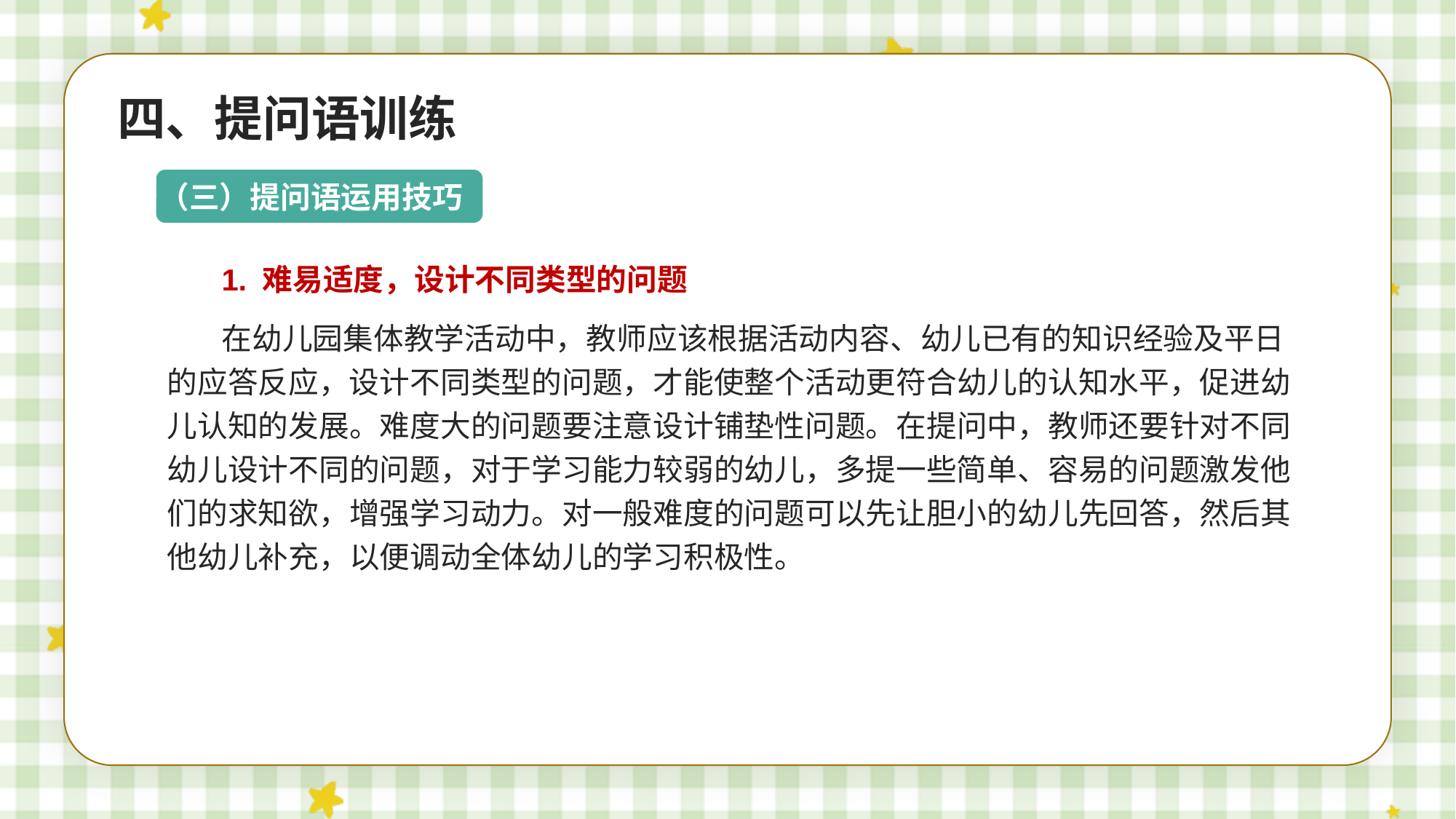

四、提问语训练
（三）提问语运用技巧
1. 难易适度，设计不同类型的问题
在幼儿园集体教学活动中，教师应该根据活动内容、幼儿已有的知识经验及平日的应答反应，设计不同类型的问题，才能使整个活动更符合幼儿的认知水平，促进幼儿认知的发展。难度大的问题要注意设计铺垫性问题。在提问中，教师还要针对不同幼儿设计不同的问题，对于学习能力较弱的幼儿，多提一些简单、容易的问题激发他们的求知欲，增强学习动力。对一般难度的问题可以先让胆小的幼儿先回答，然后其他幼儿补充，以便调动全体幼儿的学习积极性。